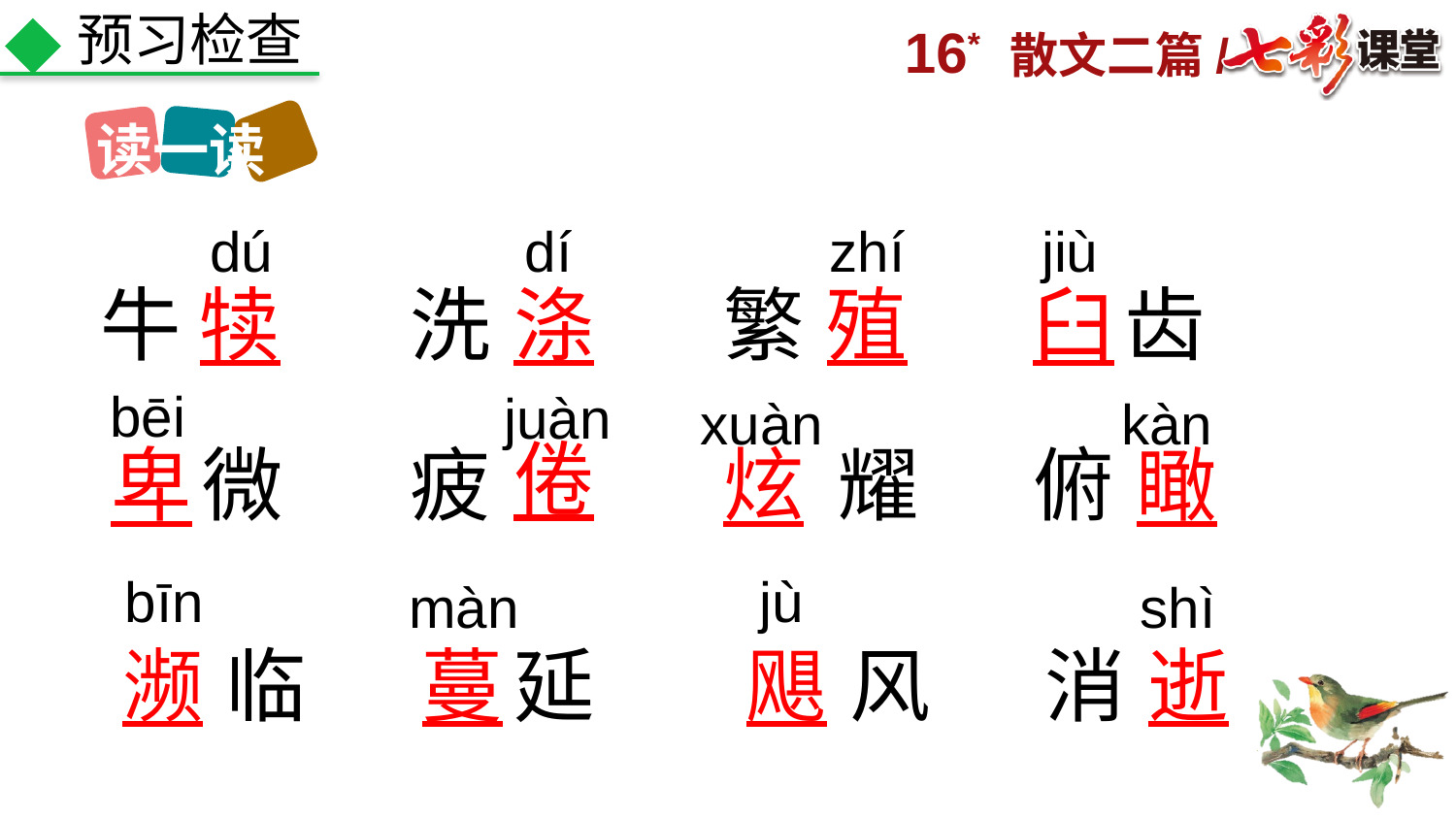

预习检查

读一读

dú
dí
zhí
jiù
牛
犊
洗
涤
繁
殖
臼
齿
bēi
juàn
xuàn
kàn
倦
卑
微
疲
炫
耀
俯
瞰
bīn
jù
màn
shì
濒
临
蔓
延
飓
风
消
逝